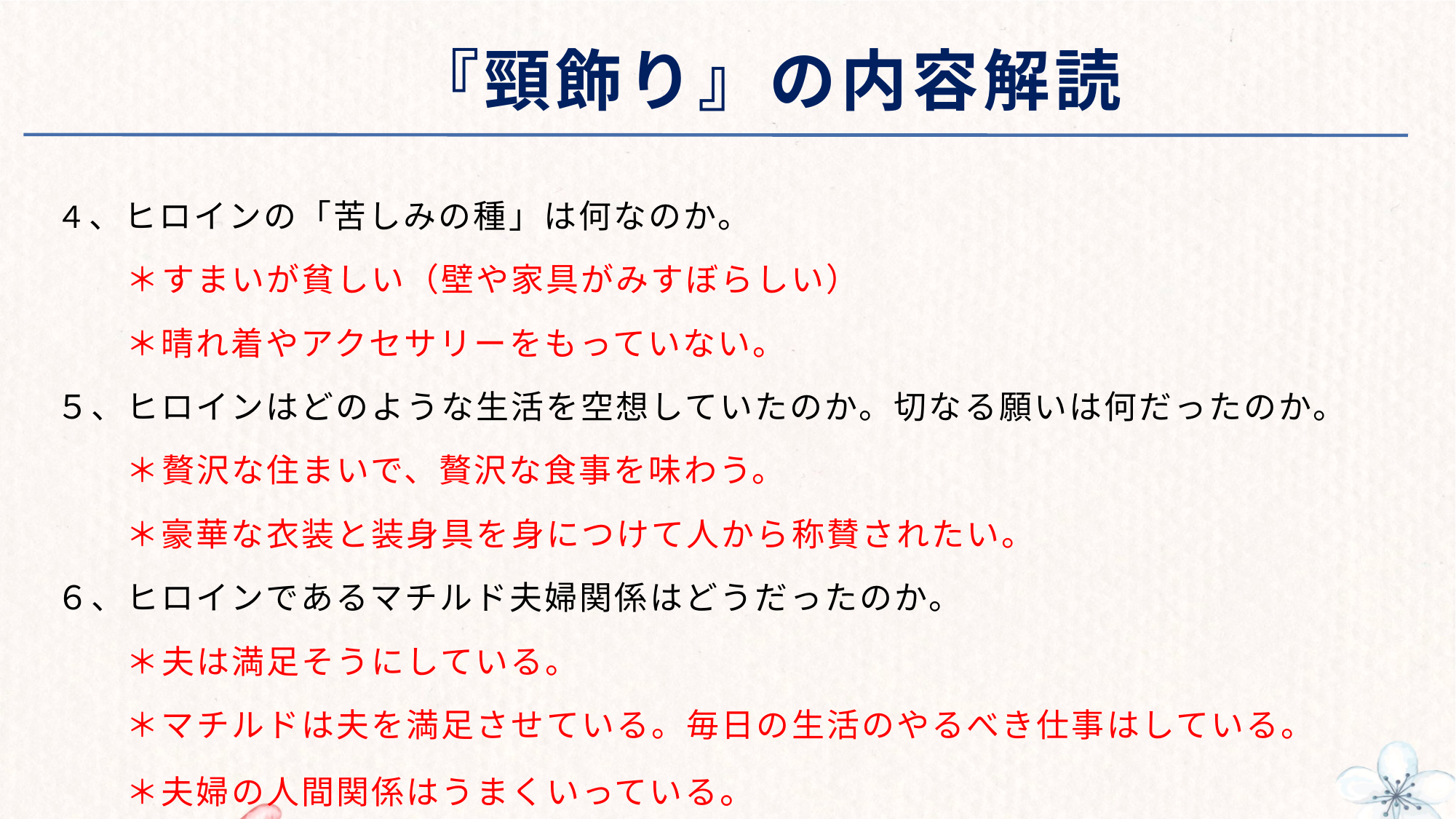

# 『頸飾り』の内容解読
４、ヒロインの「苦しみの種」は何なのか。
　　＊すまいが貧しい（壁や家具がみすぼらしい）
　　＊晴れ着やアクセサリーをもっていない。
５、ヒロインはどのような生活を空想していたのか。切なる願いは何だったのか。
　　＊贅沢な住まいで、贅沢な食事を味わう。
　　＊豪華な衣装と装身具を身につけて人から称賛されたい。
６、ヒロインであるマチルド夫婦関係はどうだったのか。
　　＊夫は満足そうにしている。
　　＊マチルドは夫を満足させている。毎日の生活のやるべき仕事はしている。
　　＊夫婦の人間関係はうまくいっている。